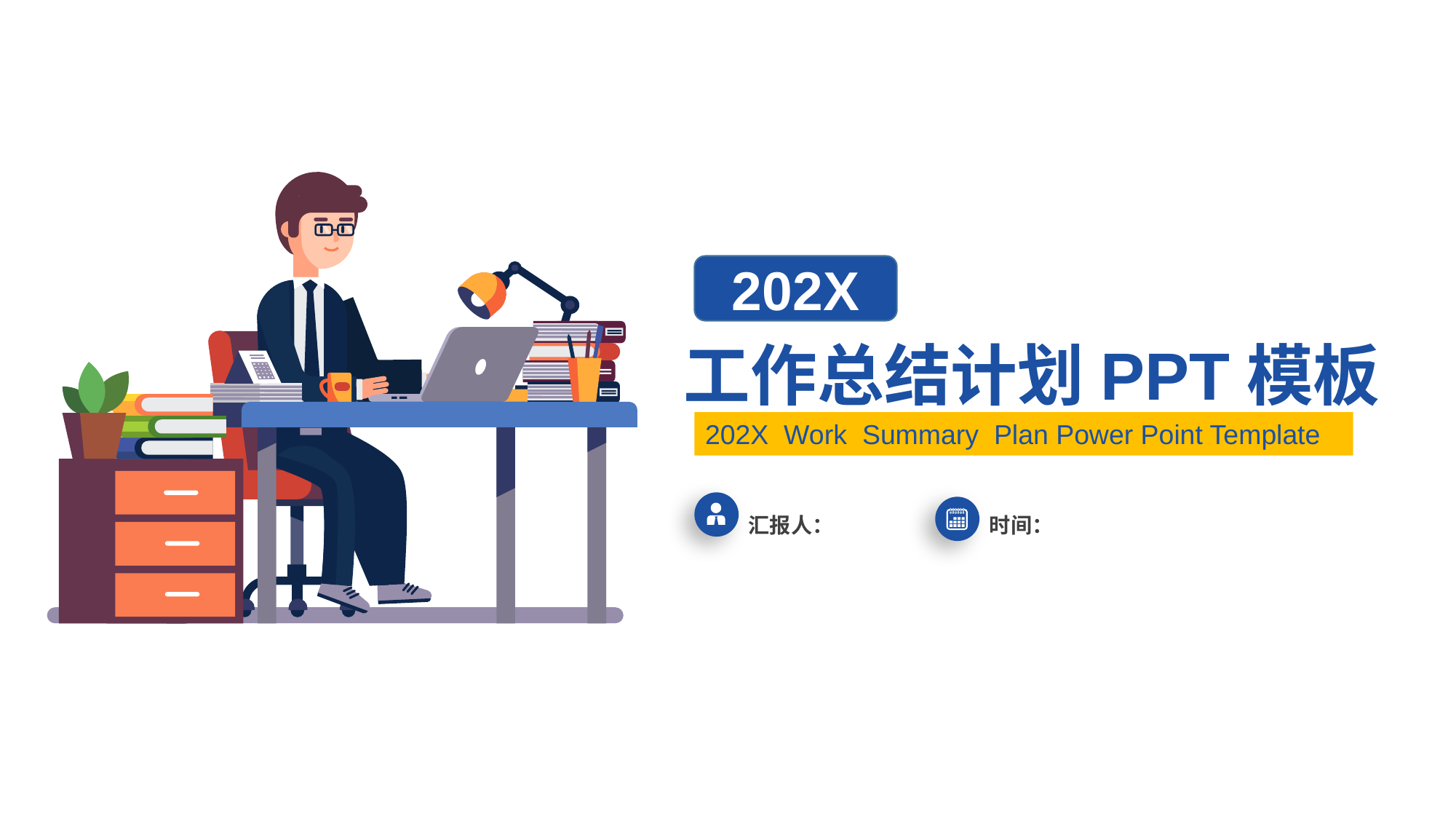

202X
工作总结计划PPT模板

202X  Work  Summary  Plan Power Point Template

汇报人：

时间：